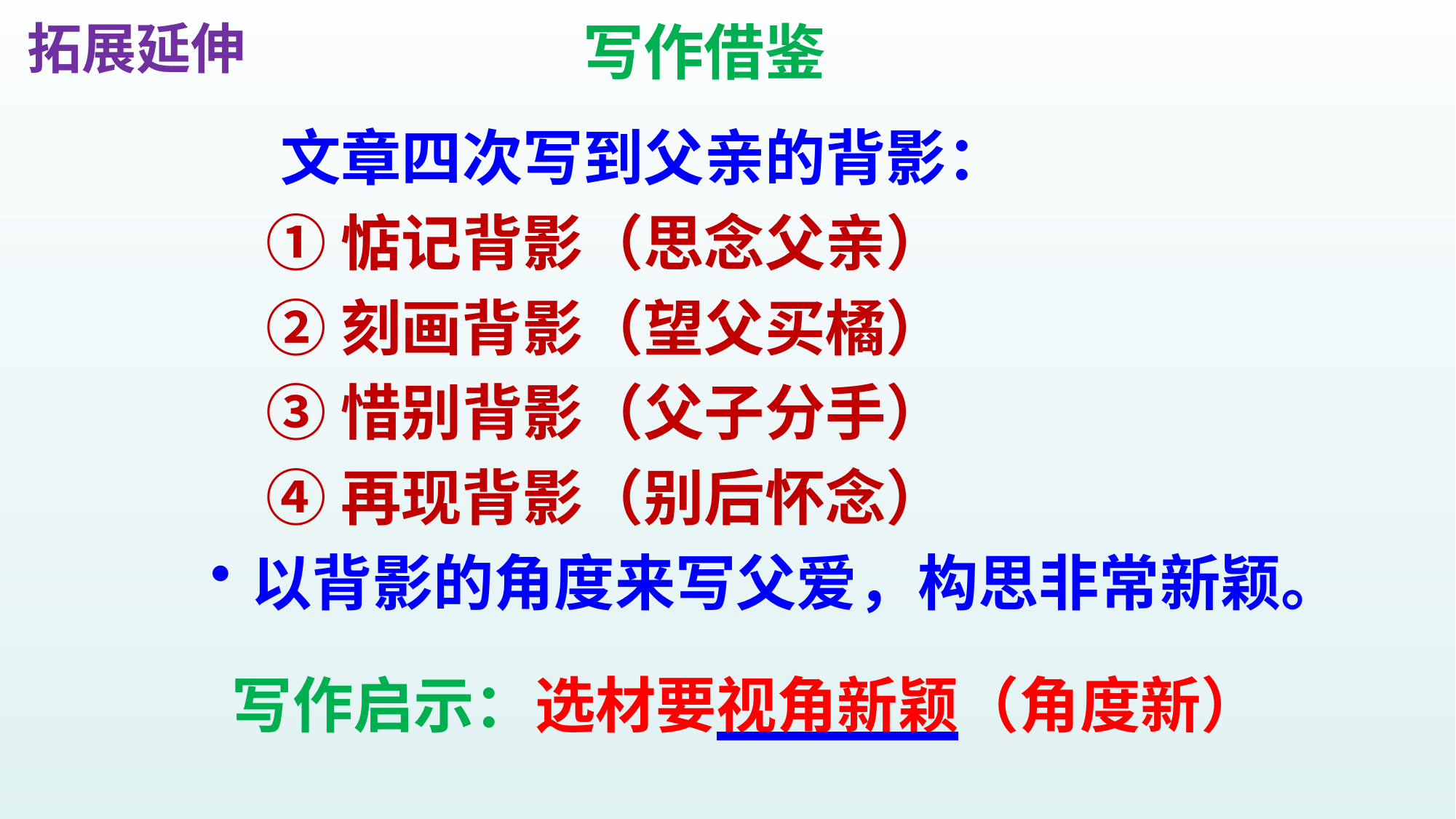

拓展延伸
写作借鉴
    文章四次写到父亲的背影：
    ①惦记背影（思念父亲）
    ②刻画背影（望父买橘）
    ③惜别背影（父子分手）
    ④再现背影（别后怀念）
以背影的角度来写父爱，构思非常新颖。

写作启示：选材要视角新颖（角度新）